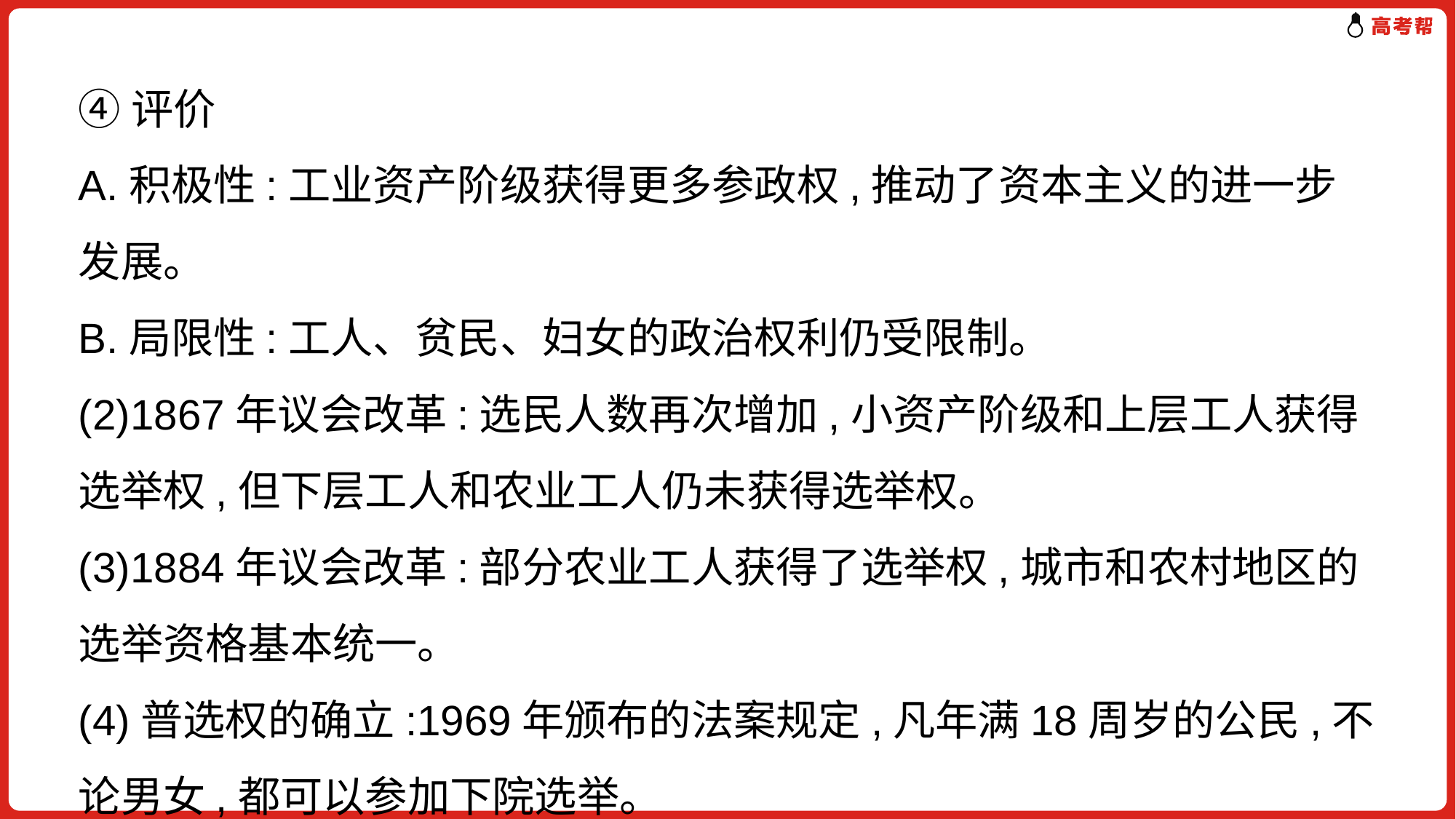

④评价
A.积极性:工业资产阶级获得更多参政权,推动了资本主义的进一步发展。
B.局限性:工人、贫民、妇女的政治权利仍受限制。
(2)1867年议会改革:选民人数再次增加,小资产阶级和上层工人获得选举权,但下层工人和农业工人仍未获得选举权。
(3)1884年议会改革:部分农业工人获得了选举权,城市和农村地区的选举资格基本统一。
(4)普选权的确立:1969年颁布的法案规定,凡年满18周岁的公民,不论男女,都可以参加下院选举。